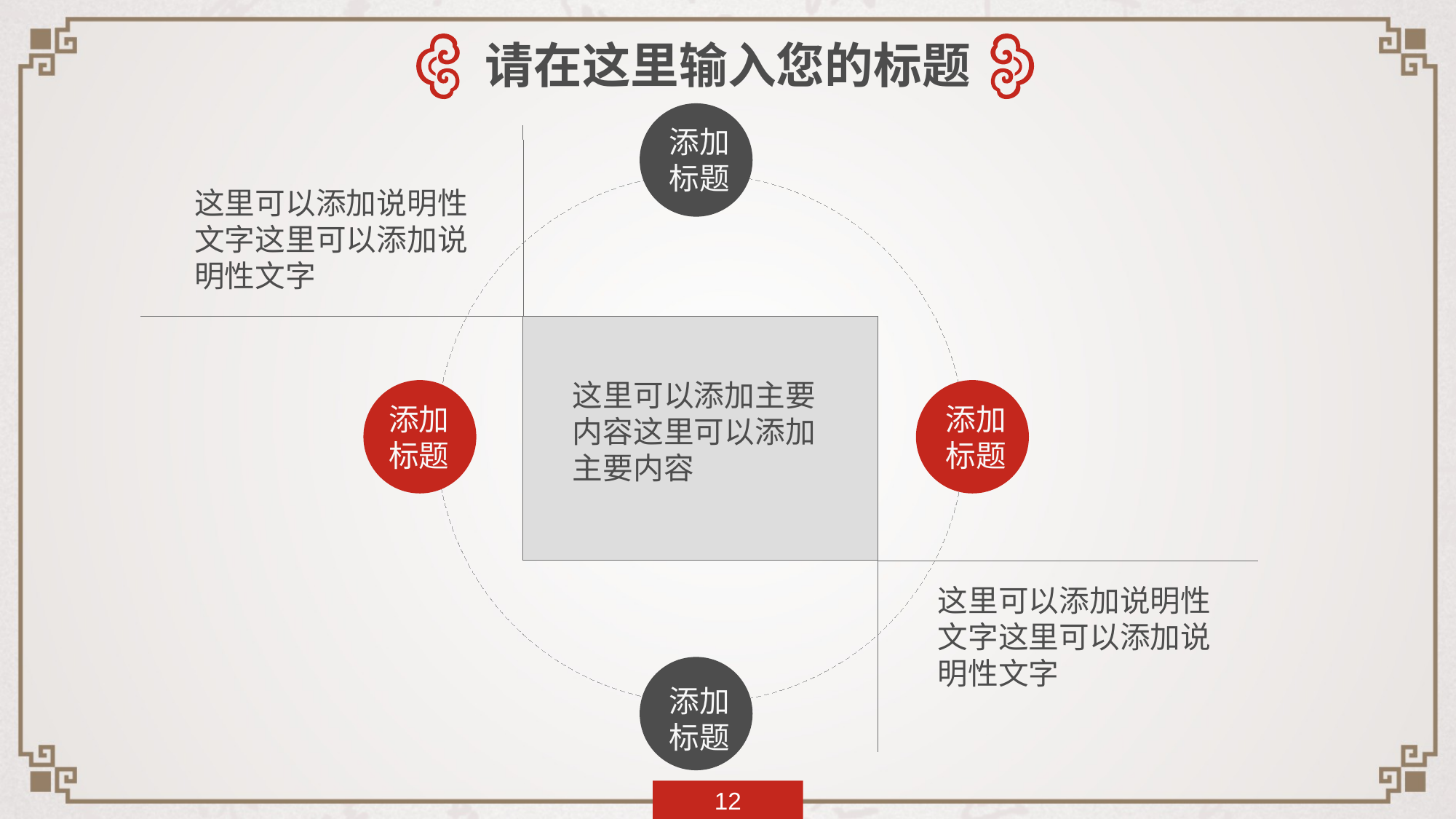

请在这里输入您的标题

添加标题

这里可以添加说明性文字这里可以添加说明性文字

这里可以添加主要内容这里可以添加主要内容

添加标题
添加标题

这里可以添加说明性文字这里可以添加说明性文字

添加标题